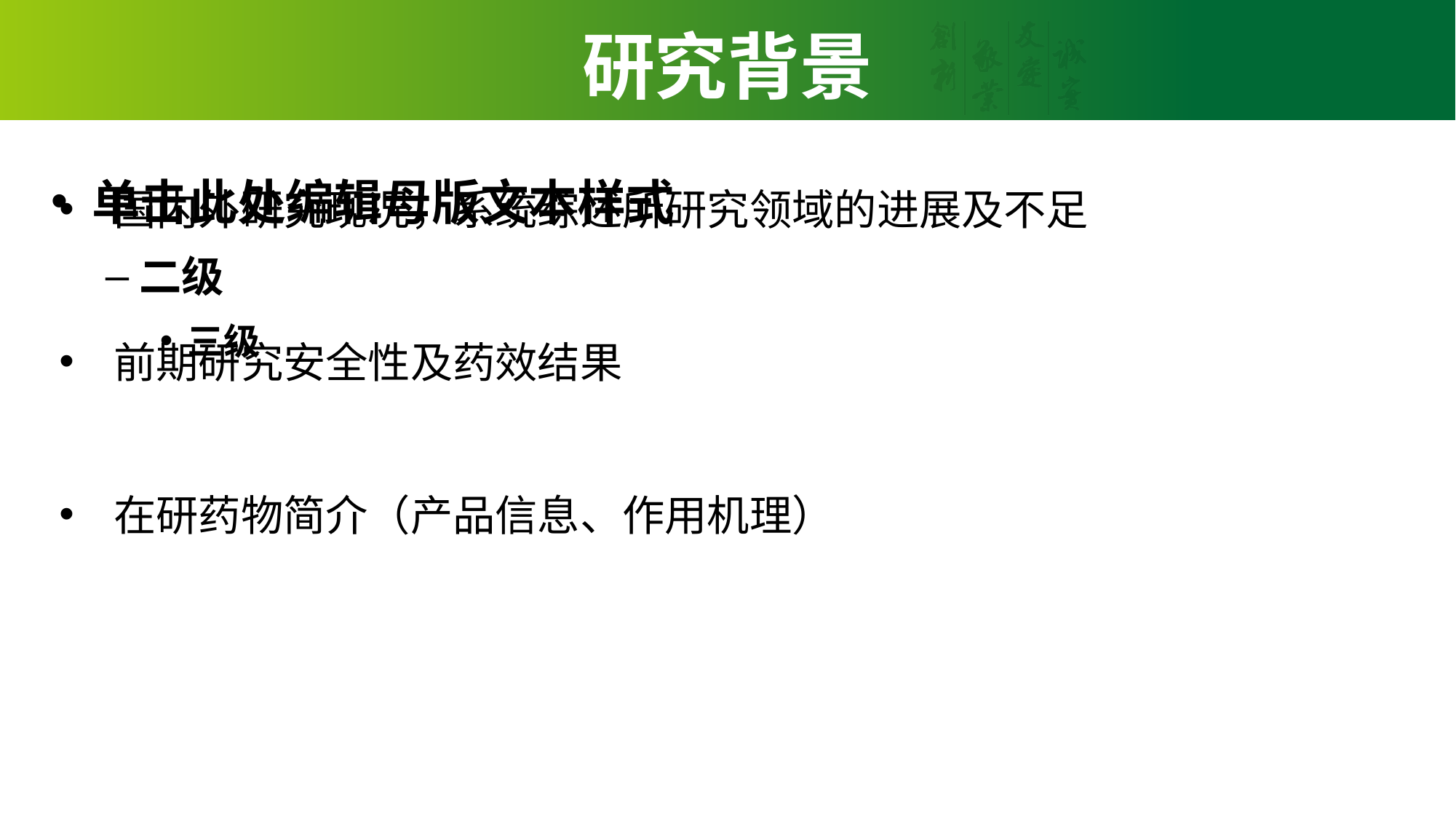

# 研究背景

国内外研究现况，系统综述所研究领域的进展及不足

前期研究安全性及药效结果

在研药物简介（产品信息、作用机理）